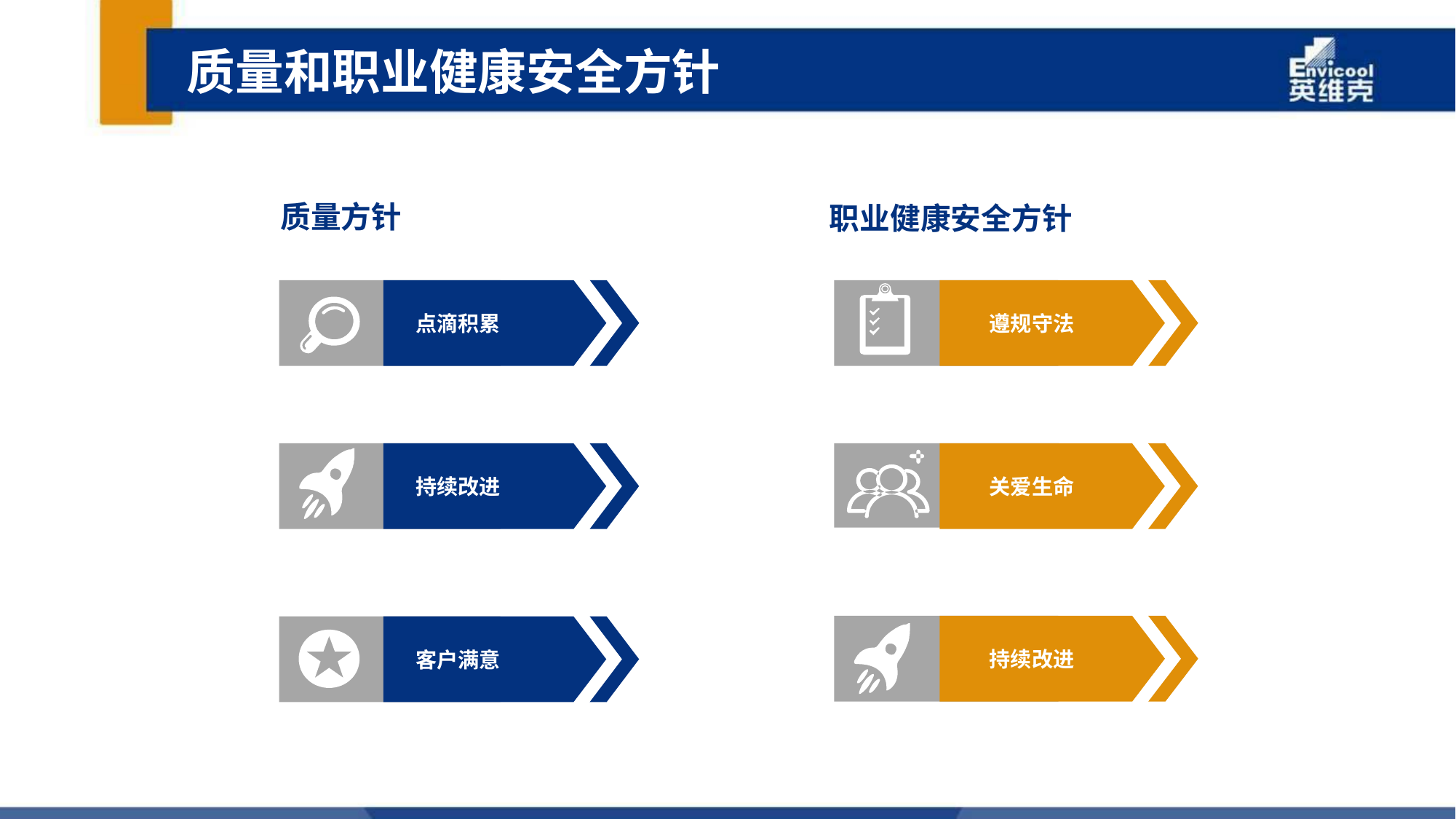

质量和职业健康安全方针
职业健康安全方针
质量方针

点滴积累
遵规守法

持续改进
关爱生命

持续改进
客户满意